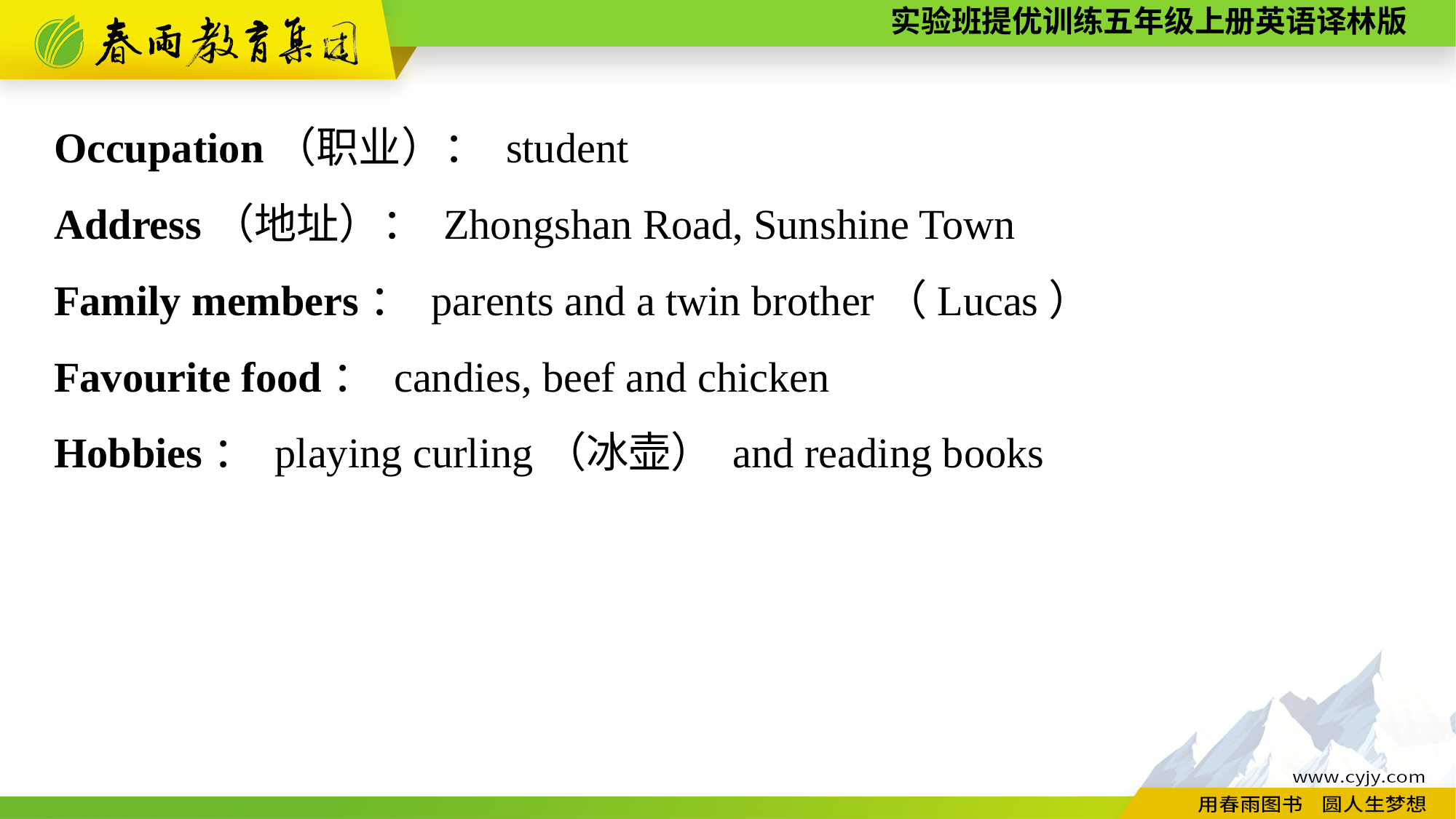

Occupation（职业）： student
Address（地址）： Zhongshan Road, Sunshine Town
Family members： parents and a twin brother（Lucas）
Favourite food： candies, beef and chicken
Hobbies： playing curling（冰壶） and reading books